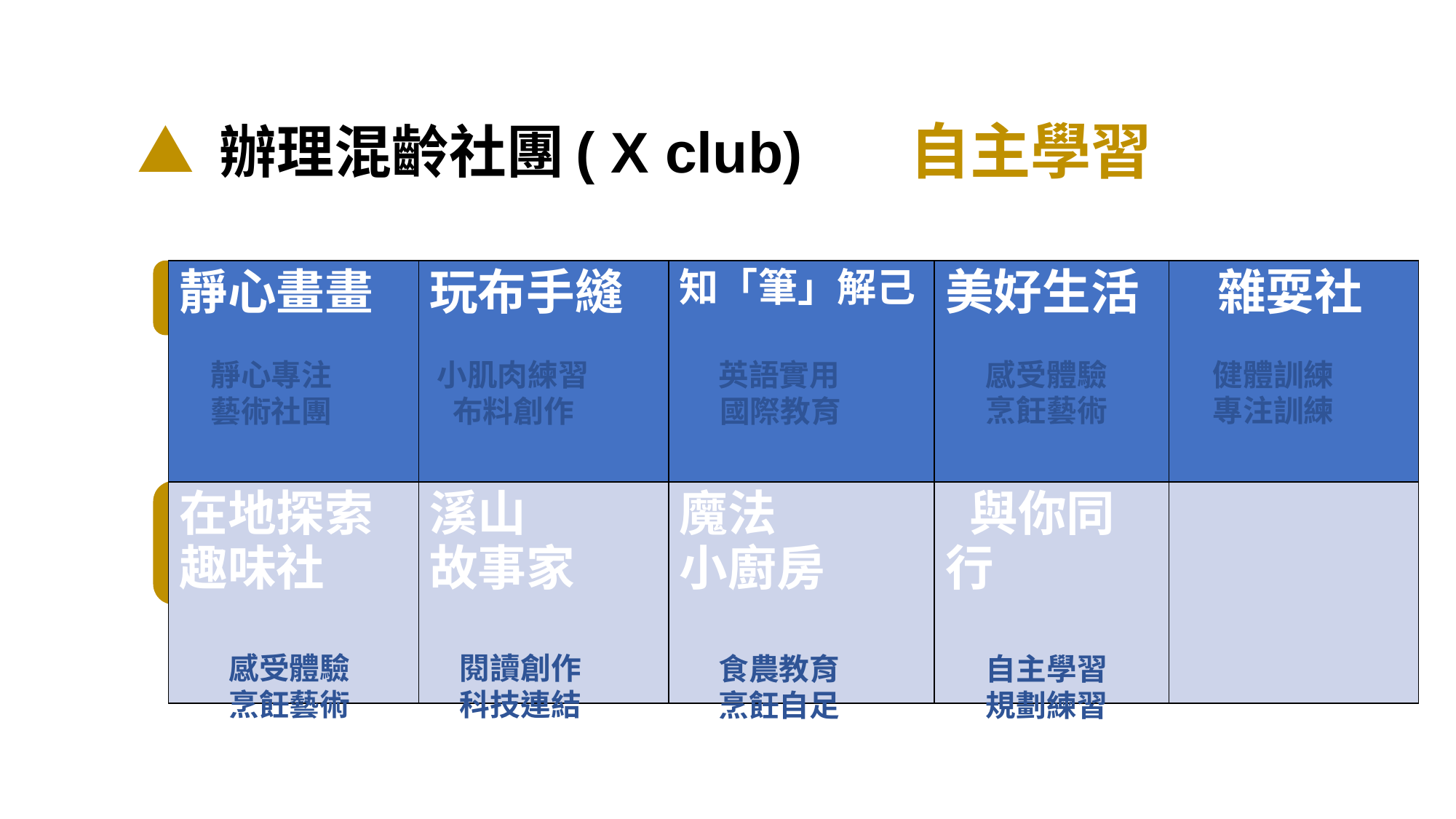

# ▲ 辦理混齡社團( X club)
自主學習

| 靜心畫畫 | 玩布手縫 | 知「筆」解己 | 美好生活 | 雜耍社 |
| --- | --- | --- | --- | --- |
| 在地探索趣味社 | 溪山 故事家 | 魔法 小廚房 | 與你同行 |  |

感受體驗
烹飪藝術
健體訓練
專注訓練
靜心專注
藝術社團
小肌肉練習
布料創作
英語實用
國際教育

感受體驗
烹飪藝術
閱讀創作
科技連結
食農教育
烹飪自足
自主學習
規劃練習